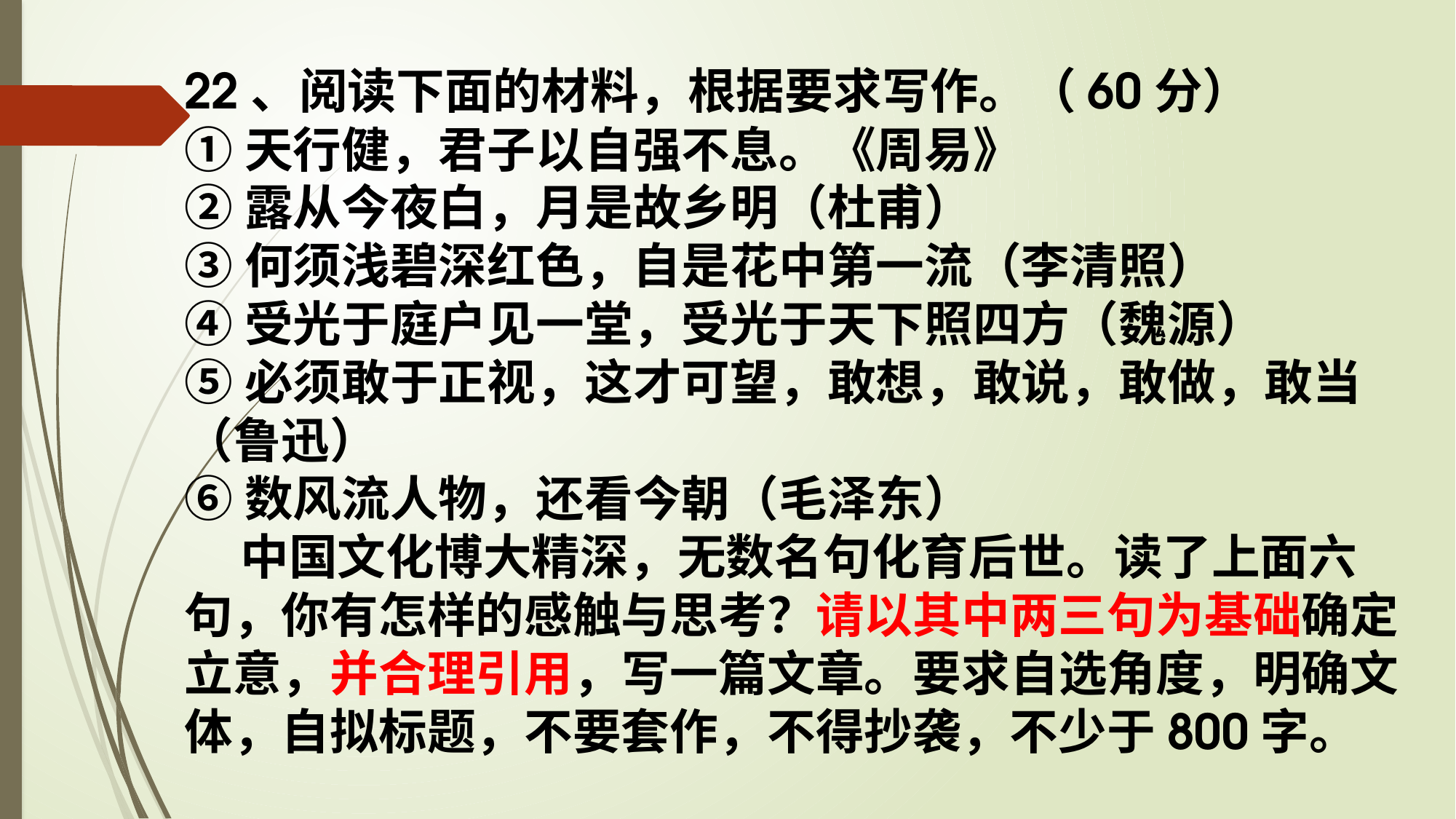

22、阅读下面的材料，根据要求写作。（60分）
①天行健，君子以自强不息。《周易》
②露从今夜白，月是故乡明（杜甫）
③何须浅碧深红色，自是花中第一流（李清照）
④受光于庭户见一堂，受光于天下照四方（魏源）
⑤必须敢于正视，这才可望，敢想，敢说，敢做，敢当（鲁迅）
⑥数风流人物，还看今朝（毛泽东）
    中国文化博大精深，无数名句化育后世。读了上面六句，你有怎样的感触与思考？请以其中两三句为基础确定立意，并合理引用，写一篇文章。要求自选角度，明确文体，自拟标题，不要套作，不得抄袭，不少于800字。